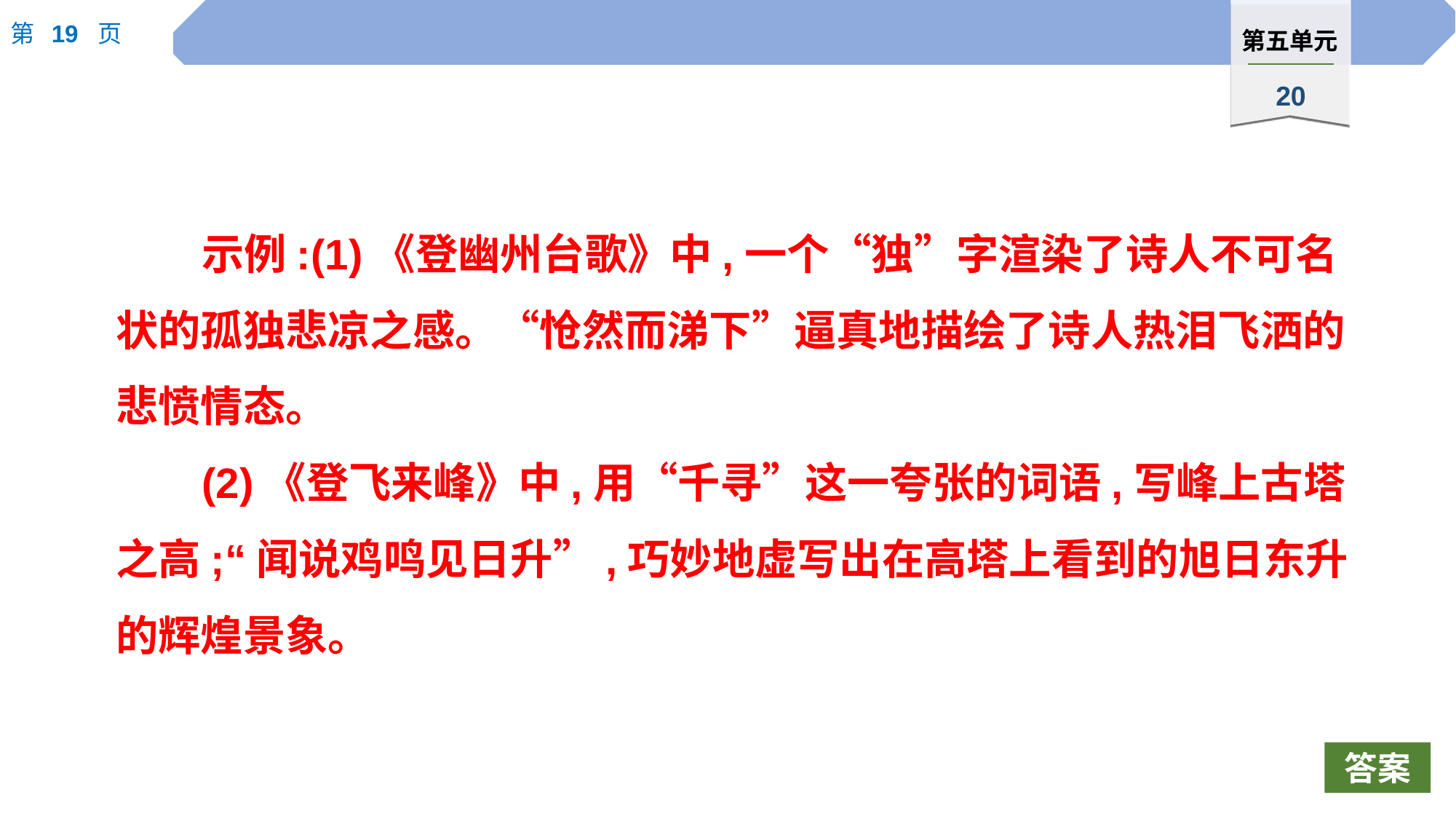

示例:(1)《登幽州台歌》中,一个“独”字渲染了诗人不可名状的孤独悲凉之感。“怆然而涕下”逼真地描绘了诗人热泪飞洒的悲愤情态。
(2)《登飞来峰》中,用“千寻”这一夸张的词语,写峰上古塔之高;“闻说鸡鸣见日升”,巧妙地虚写出在高塔上看到的旭日东升的辉煌景象。
答案